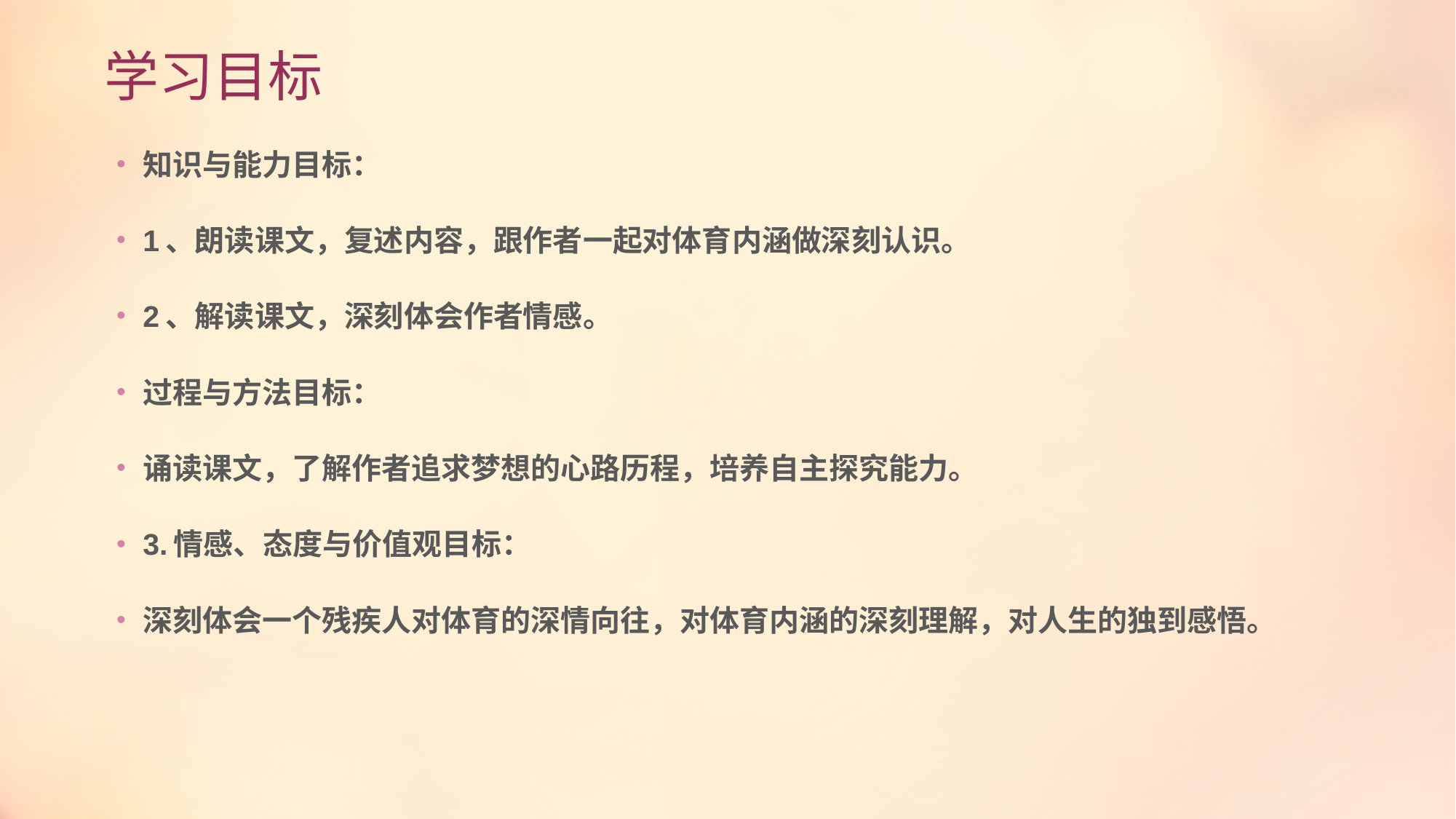

# 学习目标
知识与能力目标：
1、朗读课文，复述内容，跟作者一起对体育内涵做深刻认识。
2、解读课文，深刻体会作者情感。
过程与方法目标：
诵读课文，了解作者追求梦想的心路历程，培养自主探究能力。
3.情感、态度与价值观目标：
深刻体会一个残疾人对体育的深情向往，对体育内涵的深刻理解，对人生的独到感悟。